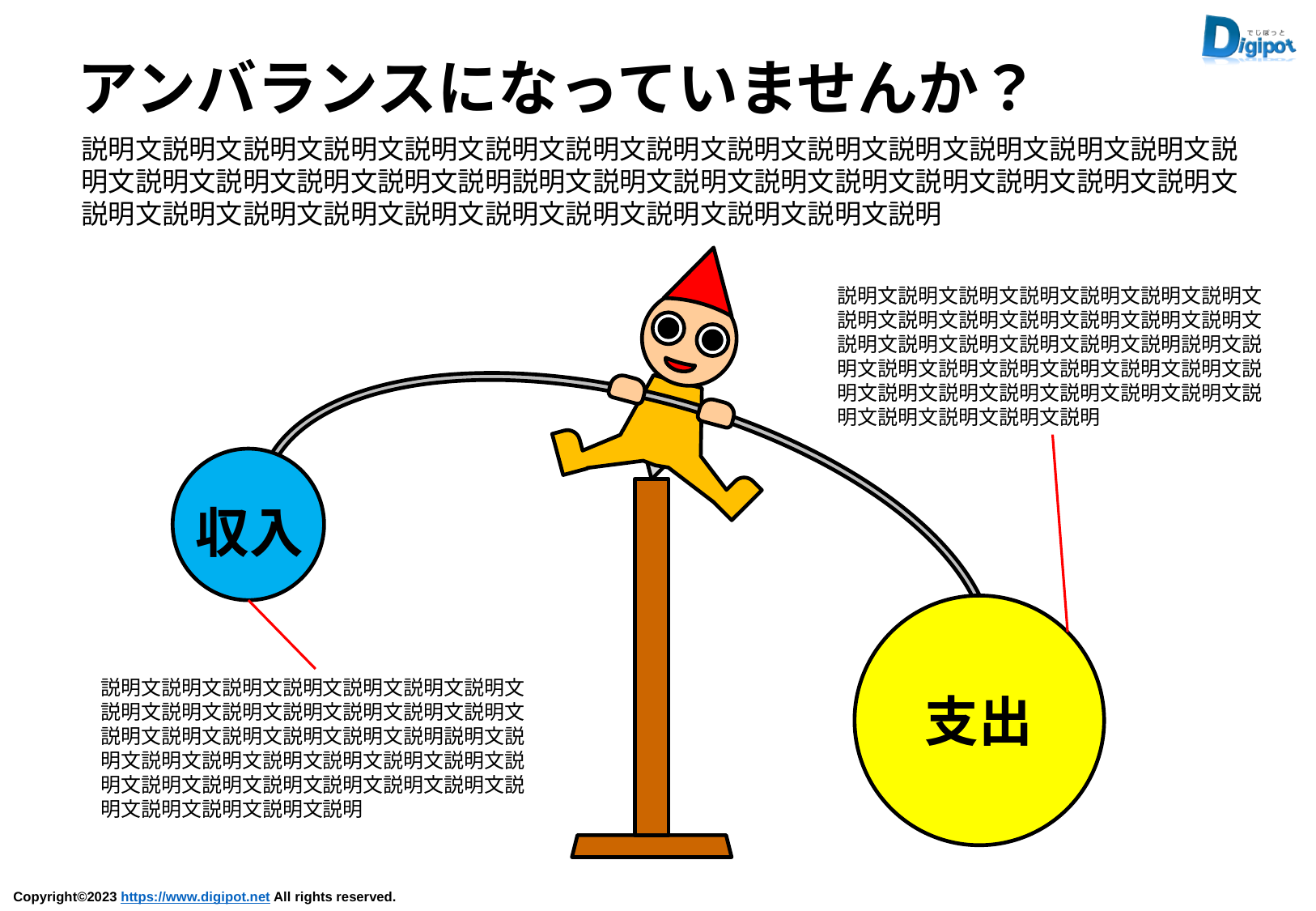

アンバランスになっていませんか？
説明文説明文説明文説明文説明文説明文説明文説明文説明文説明文説明文説明文説明文説明文説明文説明文説明文説明文説明文説明説明文説明文説明文説明文説明文説明文説明文説明文説明文説明文説明文説明文説明文説明文説明文説明文説明文説明文説明文説明

説明文説明文説明文説明文説明文説明文説明文説明文説明文説明文説明文説明文説明文説明文説明文説明文説明文説明文説明文説明説明文説明文説明文説明文説明文説明文説明文説明文説明文説明文説明文説明文説明文説明文説明文説明文説明文説明文説明文説明
収入
説明文説明文説明文説明文説明文説明文説明文説明文説明文説明文説明文説明文説明文説明文説明文説明文説明文説明文説明文説明説明文説明文説明文説明文説明文説明文説明文説明文説明文説明文説明文説明文説明文説明文説明文説明文説明文説明文説明文説明
支出